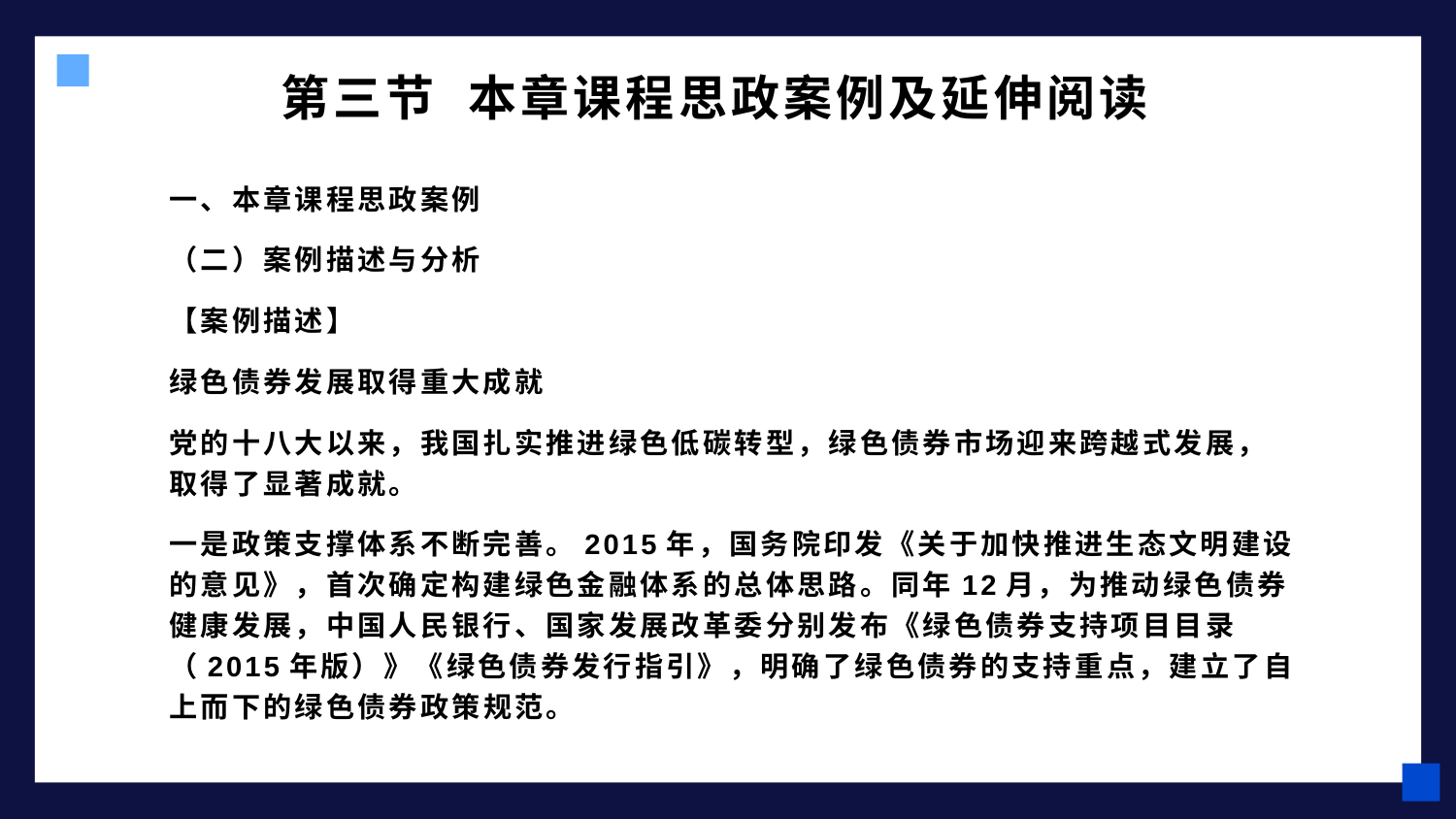

# 第三节  本章课程思政案例及延伸阅读
一、本章课程思政案例
（二）案例描述与分析
【案例描述】
绿色债券发展取得重大成就
党的十八大以来，我国扎实推进绿色低碳转型，绿色债券市场迎来跨越式发展，取得了显著成就。
一是政策支撑体系不断完善。2015年，国务院印发《关于加快推进生态文明建设的意见》，首次确定构建绿色金融体系的总体思路。同年12月，为推动绿色债券健康发展，中国人民银行、国家发展改革委分别发布《绿色债券支持项目目录（2015年版）》《绿色债券发行指引》，明确了绿色债券的支持重点，建立了自上而下的绿色债券政策规范。